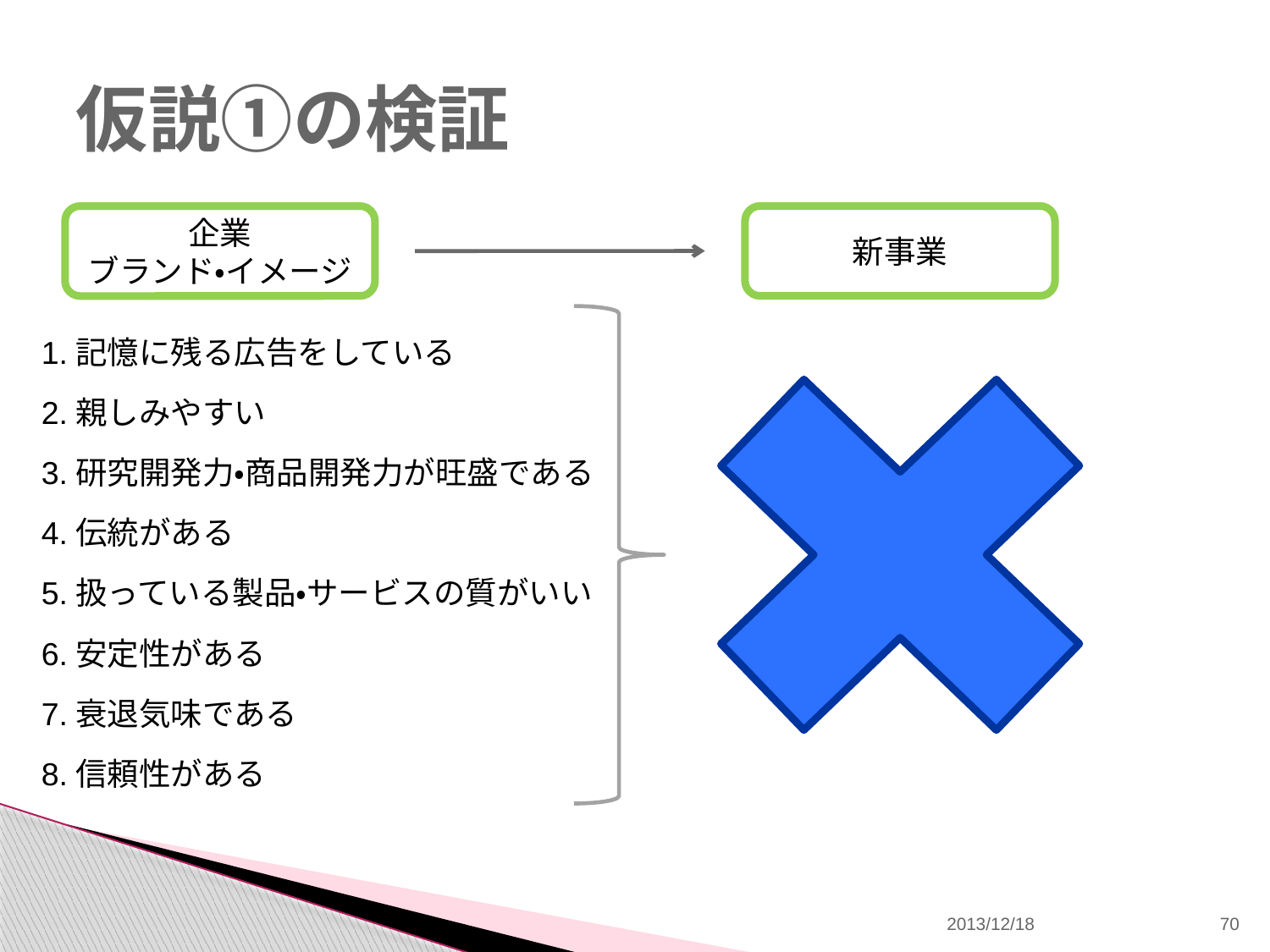

# 仮説①の検証
新事業
企業
ブランド・イメージ

1.記憶に残る広告をしている

2.親しみやすい

3.研究開発力・商品開発力が旺盛である

4.伝統がある

5.扱っている製品・サービスの質がいい

6.安定性がある

7.衰退気味である

8.信頼性がある
2013/12/18
70